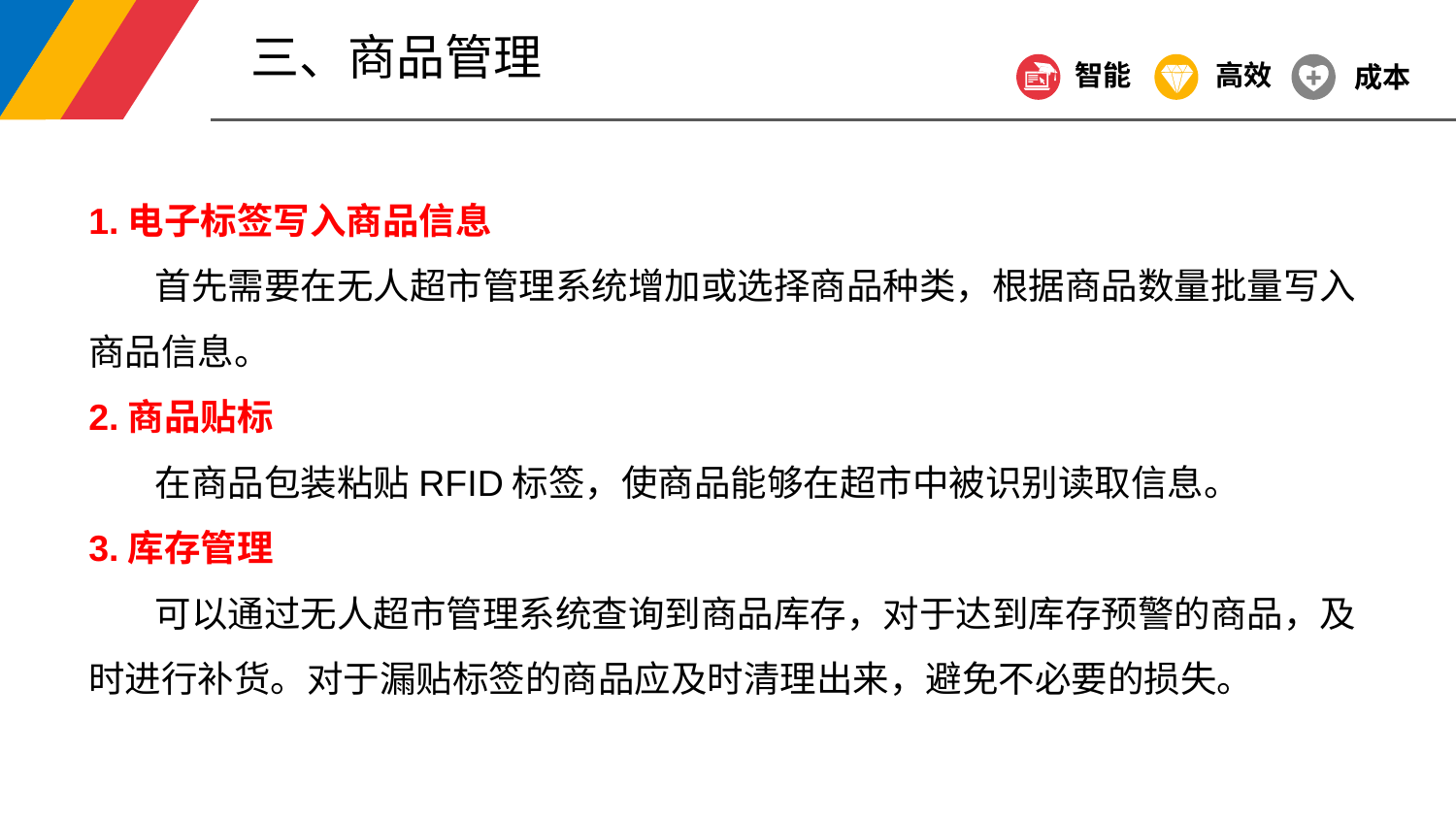

三、商品管理
智能
高效
成本
1.电子标签写入商品信息
       首先需要在无人超市管理系统增加或选择商品种类，根据商品数量批量写入商品信息。
2.商品贴标
       在商品包装粘贴RFID标签，使商品能够在超市中被识别读取信息。
3.库存管理
       可以通过无人超市管理系统查询到商品库存，对于达到库存预警的商品，及时进行补货。对于漏贴标签的商品应及时清理出来，避免不必要的损失。